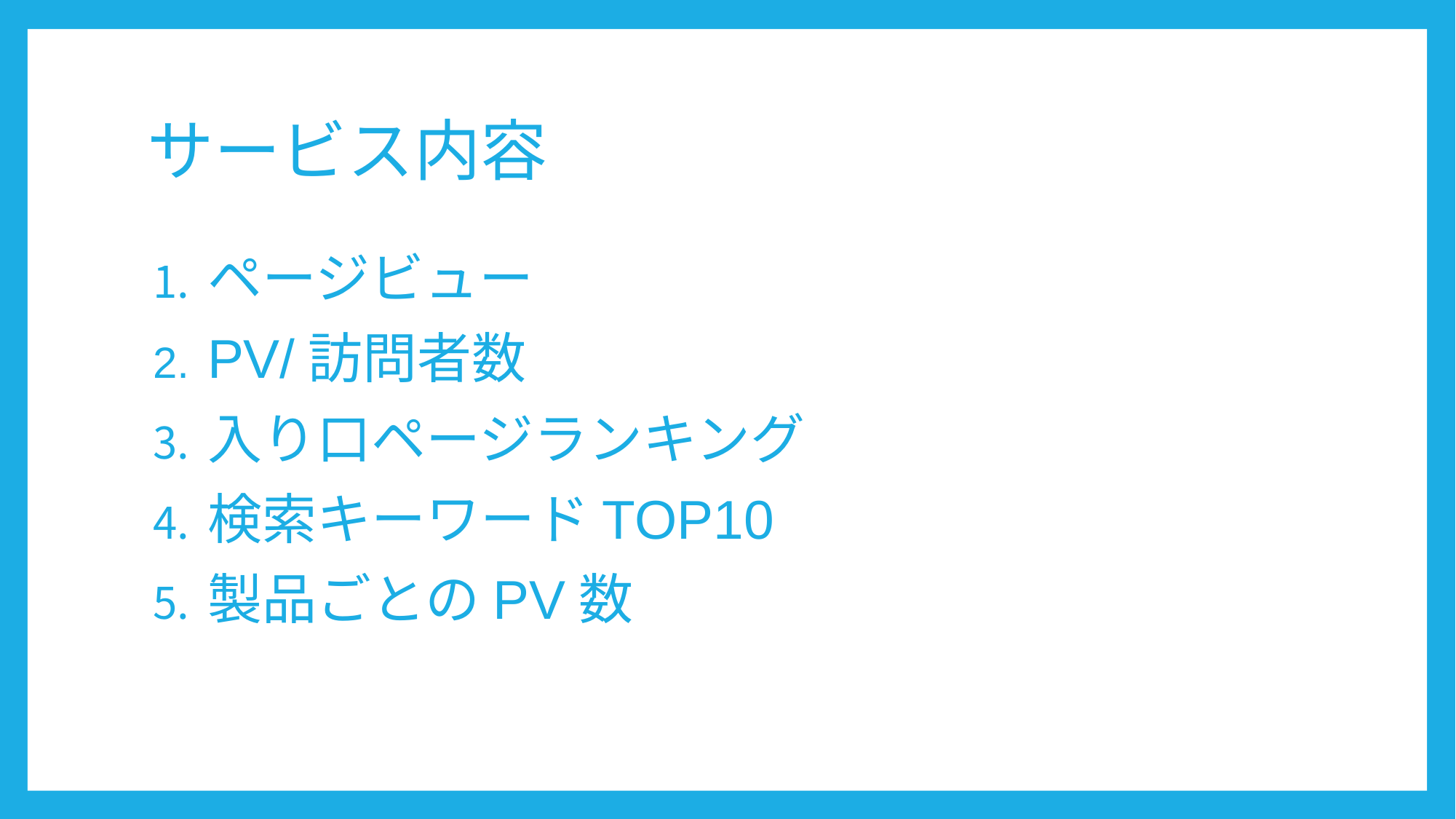

# サービス内容
ページビュー
PV/訪問者数
入り口ページランキング
検索キーワードTOP10
製品ごとのPV数